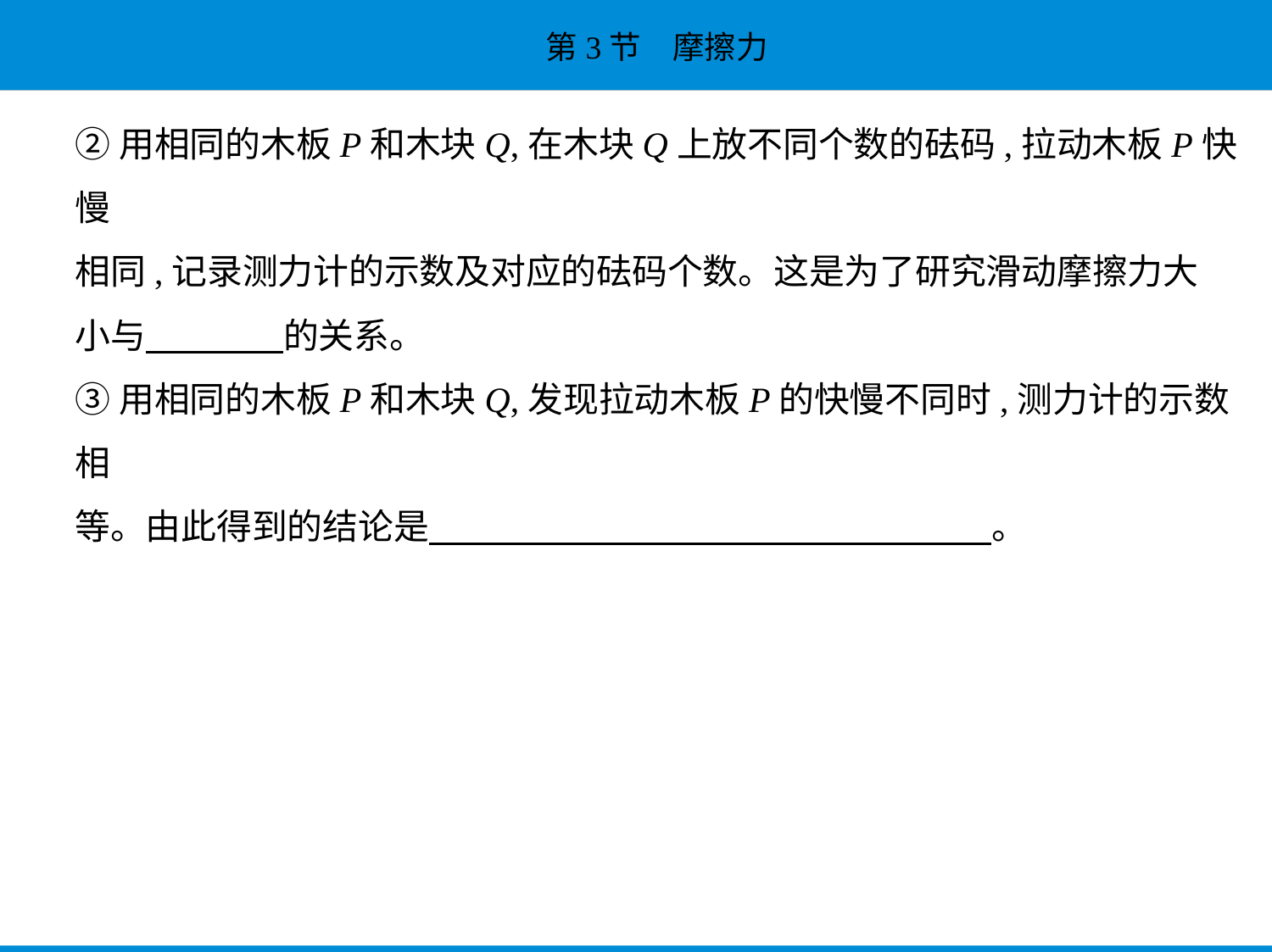

②用相同的木板P和木块Q,在木块Q上放不同个数的砝码,拉动木板P快慢
相同,记录测力计的示数及对应的砝码个数。这是为了研究滑动摩擦力大
小与　　　    的关系。
③用相同的木板P和木块Q,发现拉动木板P的快慢不同时,测力计的示数相
等。由此得到的结论是　　　　　　　　　　　　　　　    。